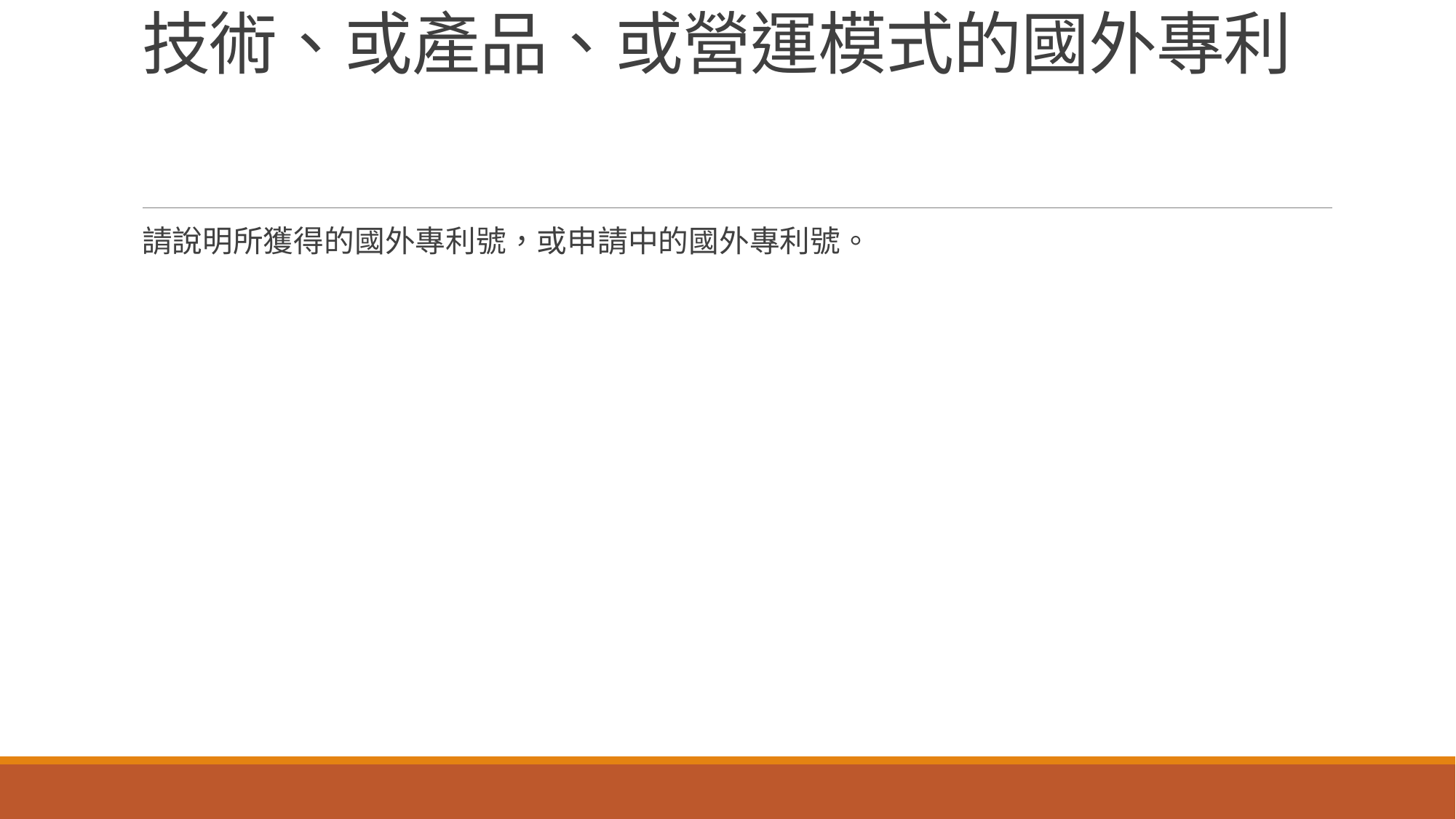

# 技術、或產品、或營運模式的國外專利
請說明所獲得的國外專利號，或申請中的國外專利號。